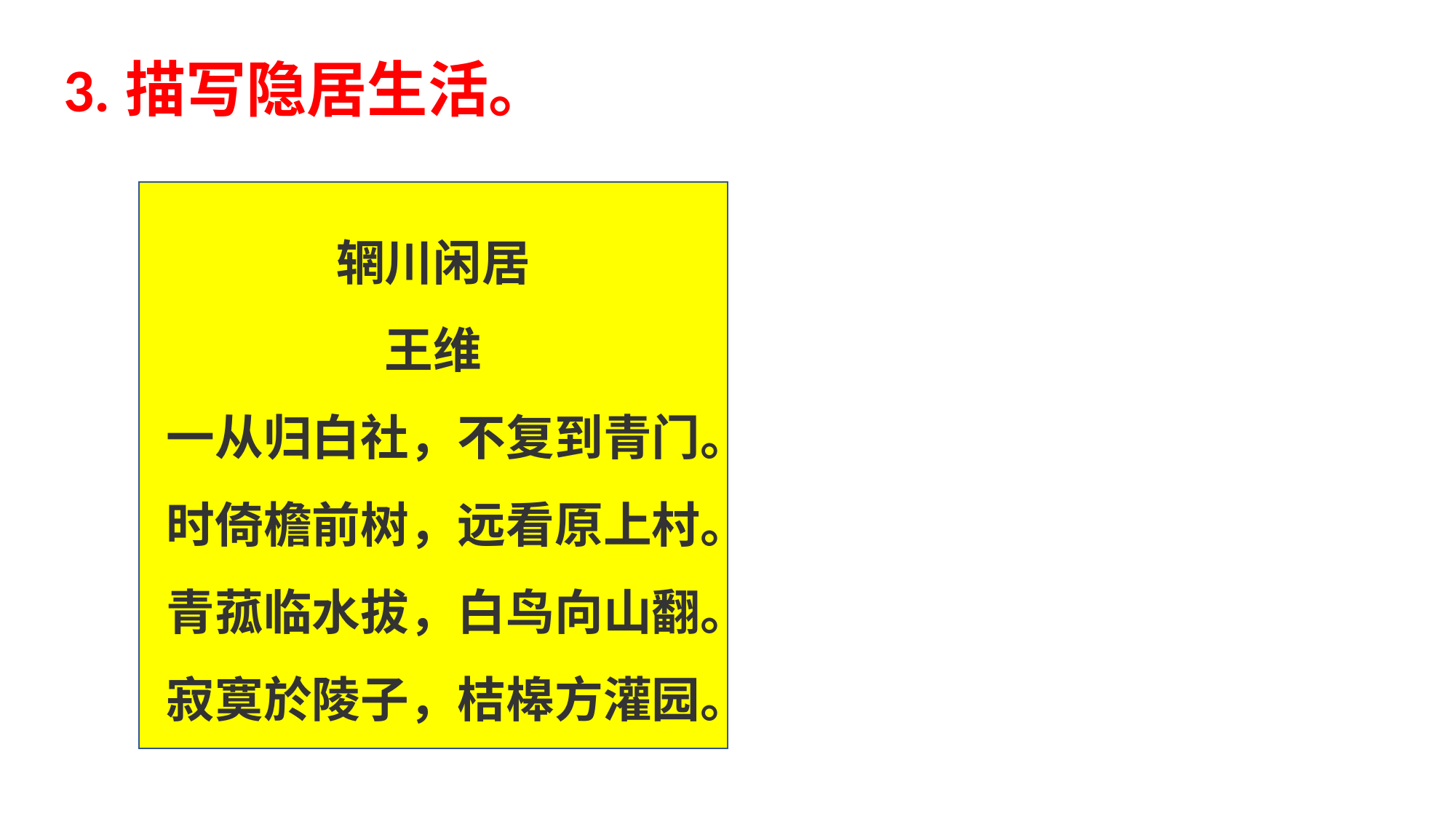

3.描写隐居生活。

辋川闲居
王维
一从归白社，不复到青门。时倚檐前树，远看原上村。青菰临水拔，白鸟向山翻。寂寞於陵子，桔槔方灌园。